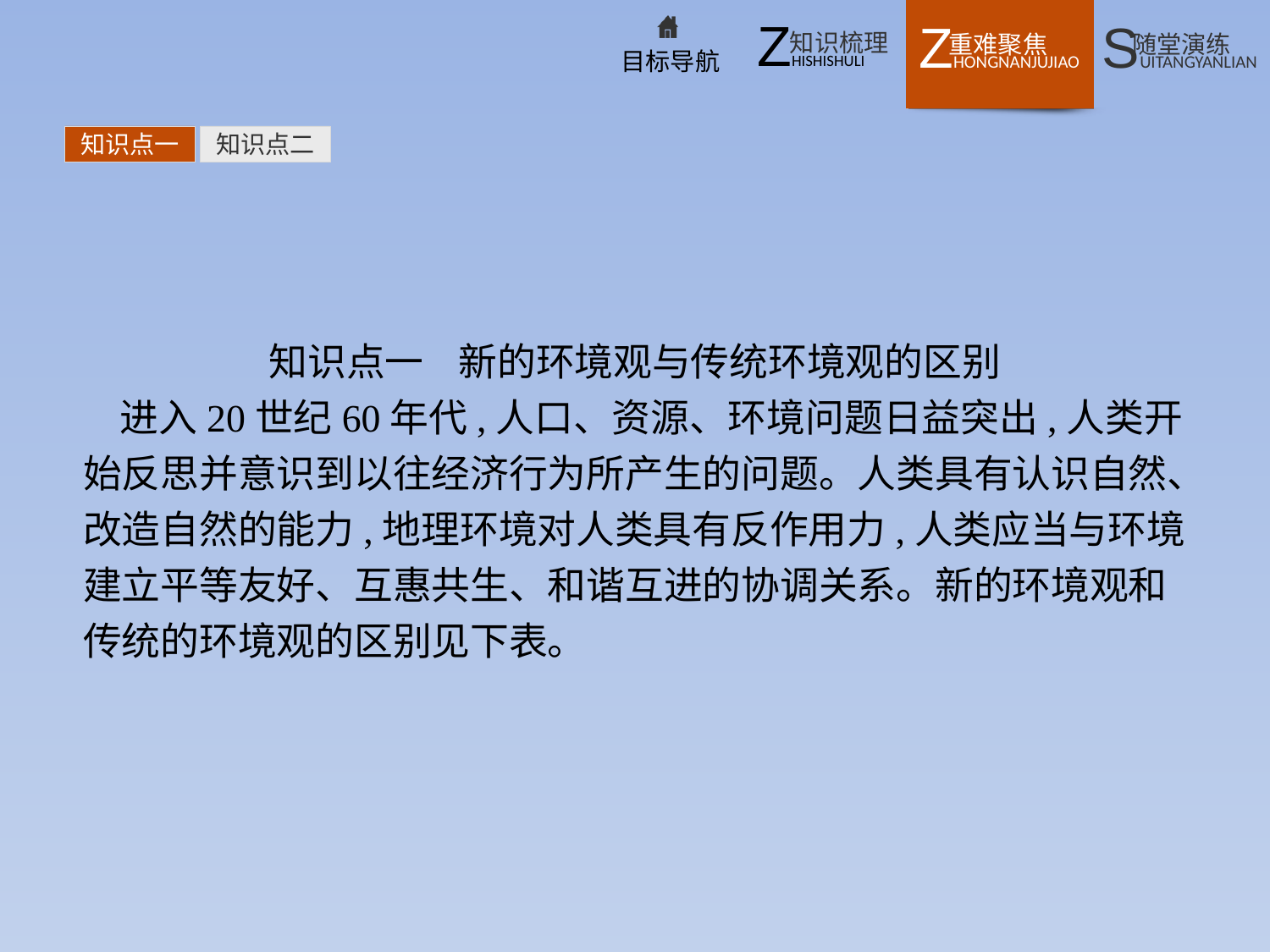

知识点一
知识点二
知识点一    新的环境观与传统环境观的区别
进入20世纪60年代,人口、资源、环境问题日益突出,人类开始反思并意识到以往经济行为所产生的问题。人类具有认识自然、改造自然的能力,地理环境对人类具有反作用力,人类应当与环境建立平等友好、互惠共生、和谐互进的协调关系。新的环境观和传统的环境观的区别见下表。